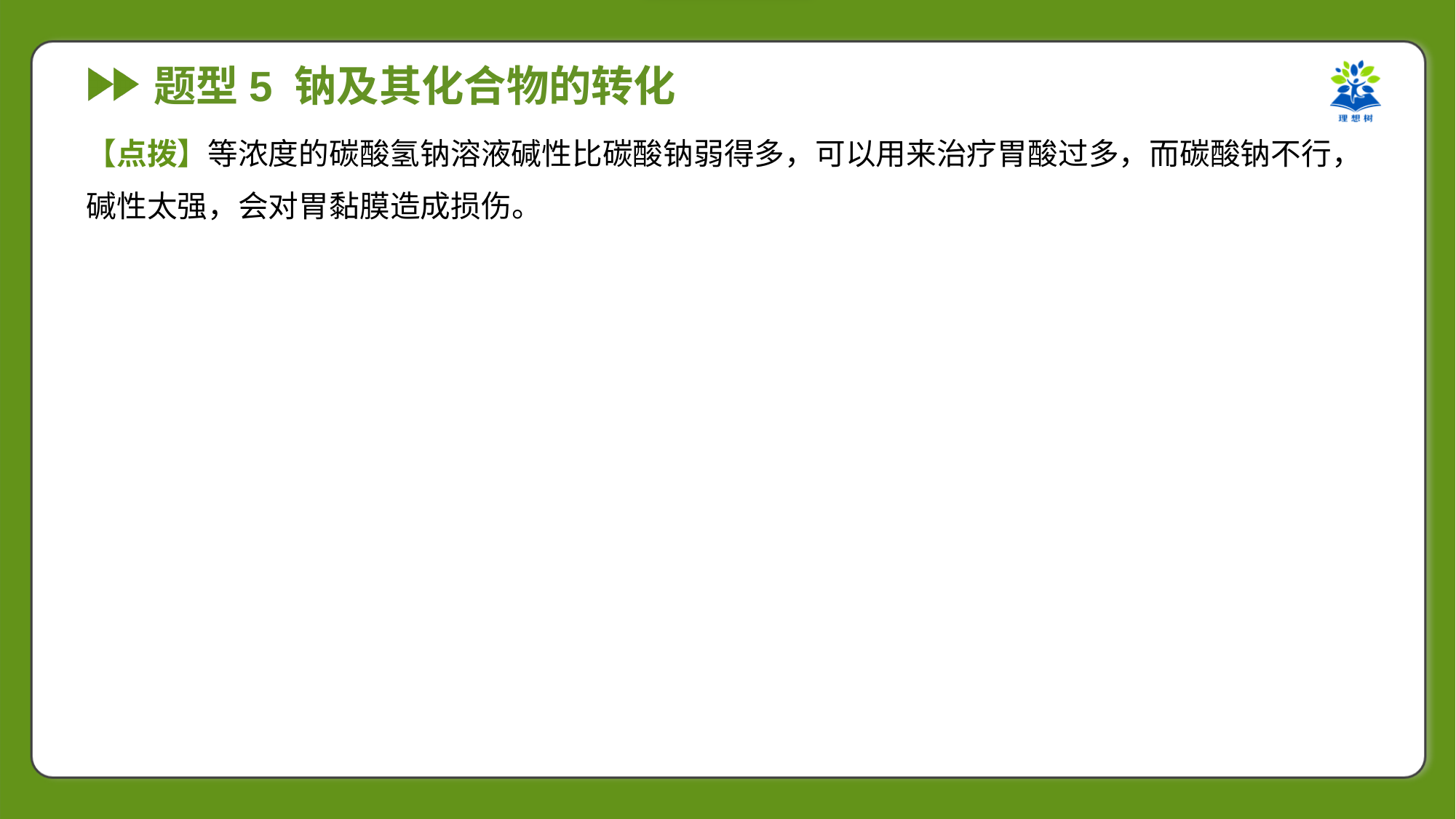

【点拨】等浓度的碳酸氢钠溶液碱性比碳酸钠弱得多，可以用来治疗胃酸过多，而碳酸钠不行，
碱性太强，会对胃黏膜造成损伤。